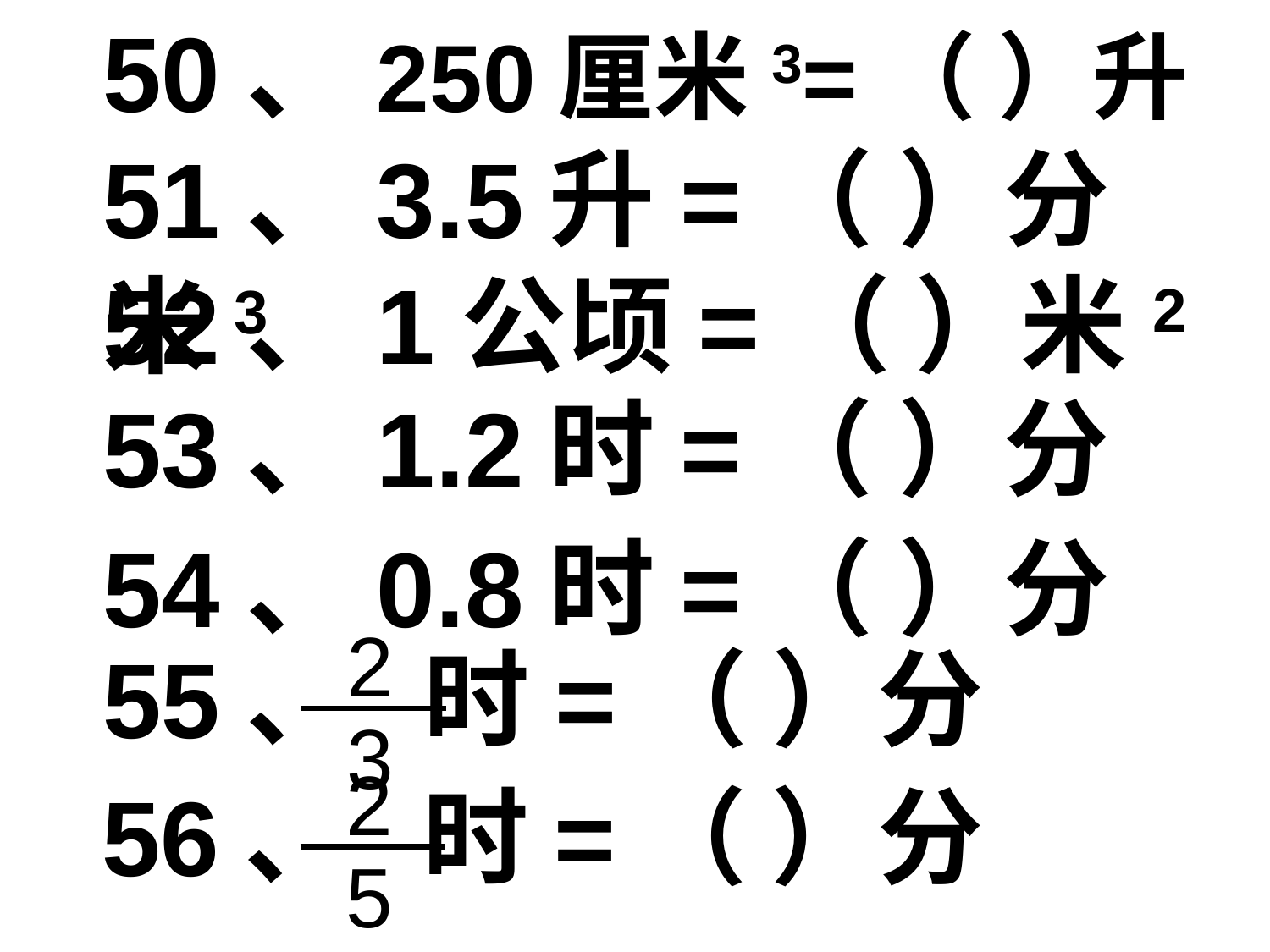

50、250厘米3=（ ）升
51、3.5升=（ ）分米3
52、1公顷=（ ）米2

53、1.2时=（ ）分
54、0.8时=（ ）分
2
3
55、   时=（ ）分
2
5
56、   时=（ ）分